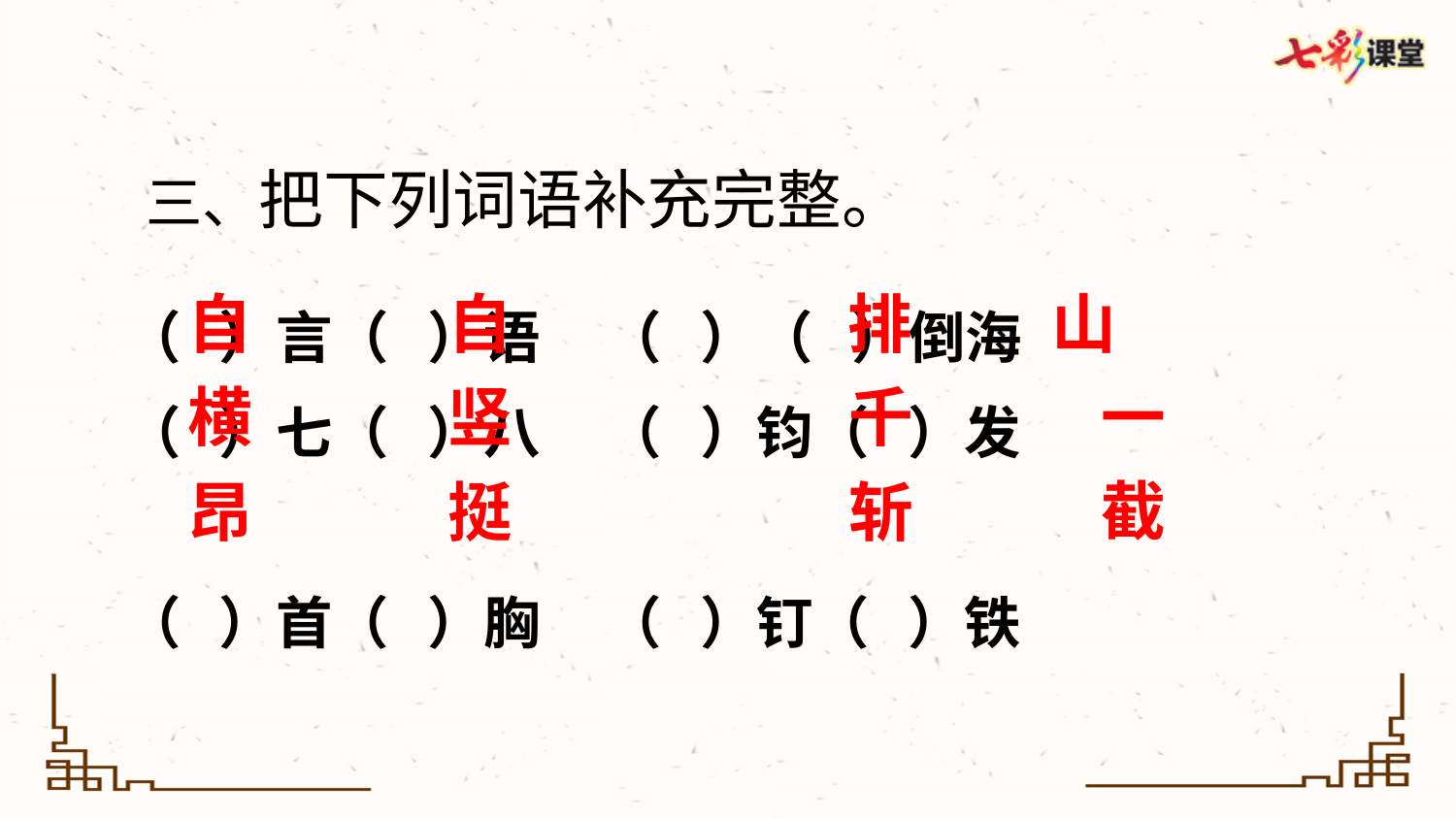

三、把下列词语补充完整。
（   ）言（   ）语     （   ）（   ）倒海
（   ）七（   ）八     （   ）钧（   ）发
（   ）首（   ）胸     （   ）钉（   ）铁
自
自
山
排
横
竖
千
一
截
昂
挺
斩